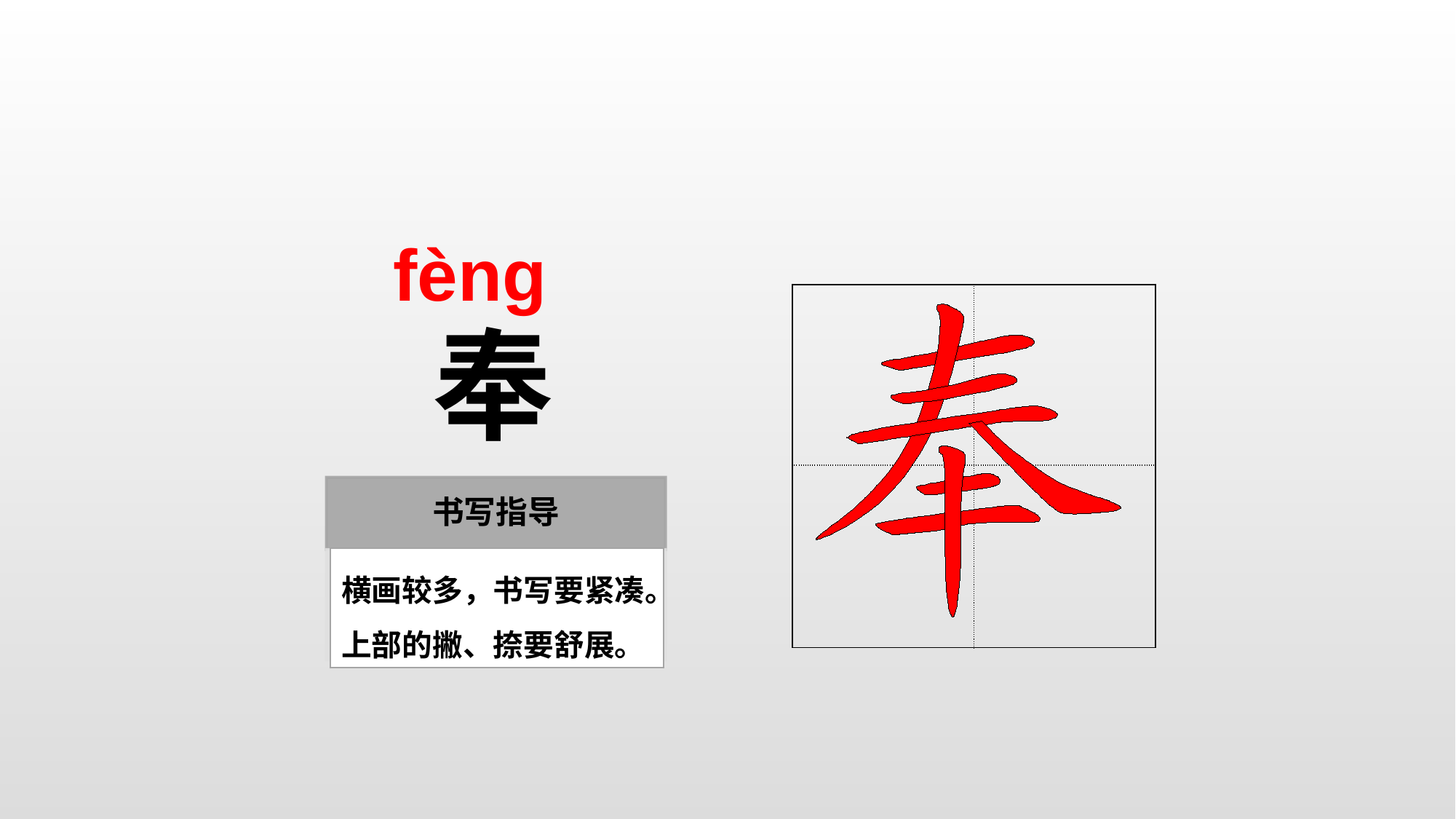

fènɡ
|  |  |
| --- | --- |
|  |  |

奉

书写指导
横画较多，书写要紧凑。上部的撇、捺要舒展。